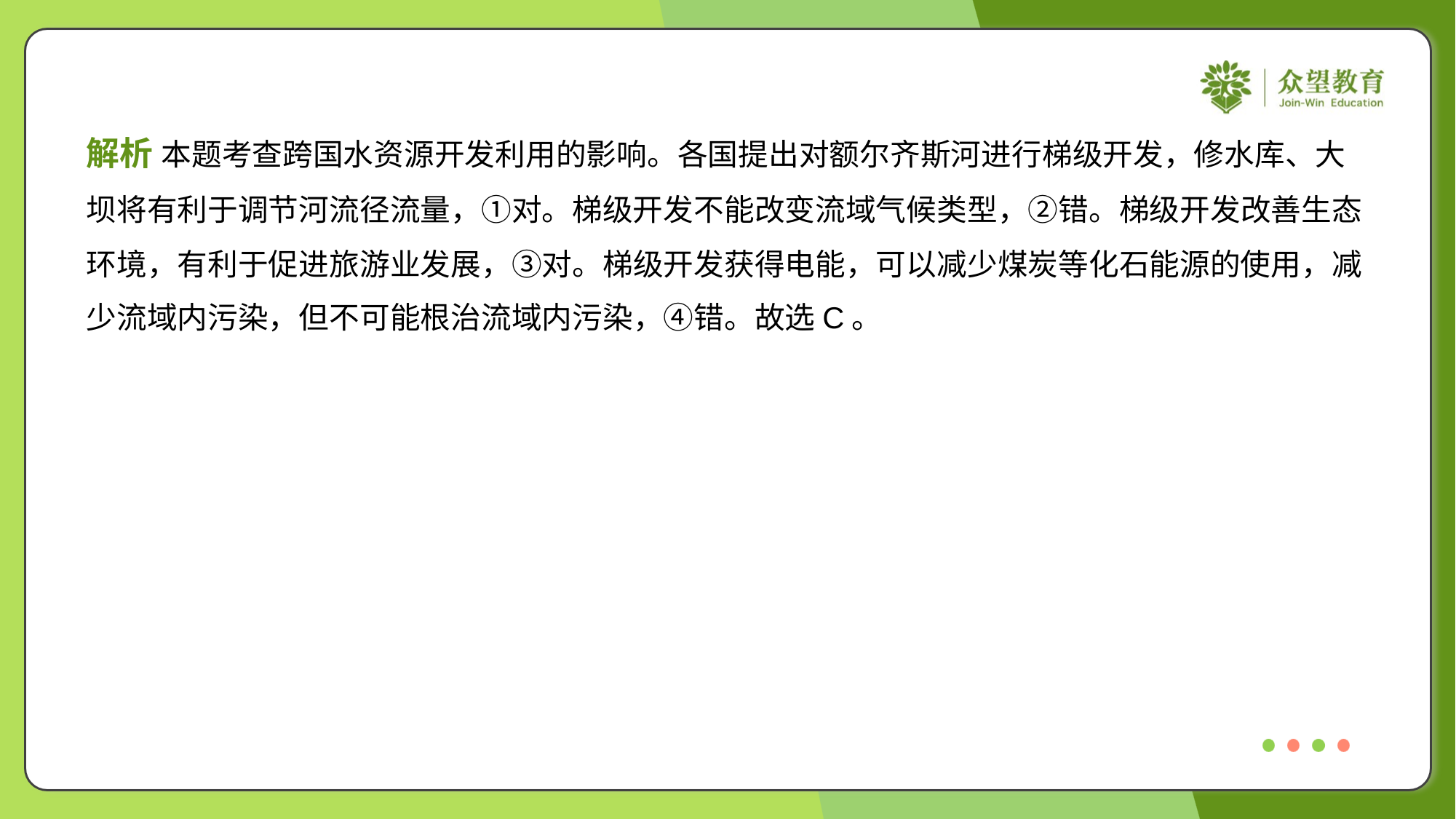

解析 本题考查跨国水资源开发利用的影响。各国提出对额尔齐斯河进行梯级开发，修水库、大
坝将有利于调节河流径流量，①对。梯级开发不能改变流域气候类型，②错。梯级开发改善生态
环境，有利于促进旅游业发展，③对。梯级开发获得电能，可以减少煤炭等化石能源的使用，减
少流域内污染，但不可能根治流域内污染，④错。故选C。